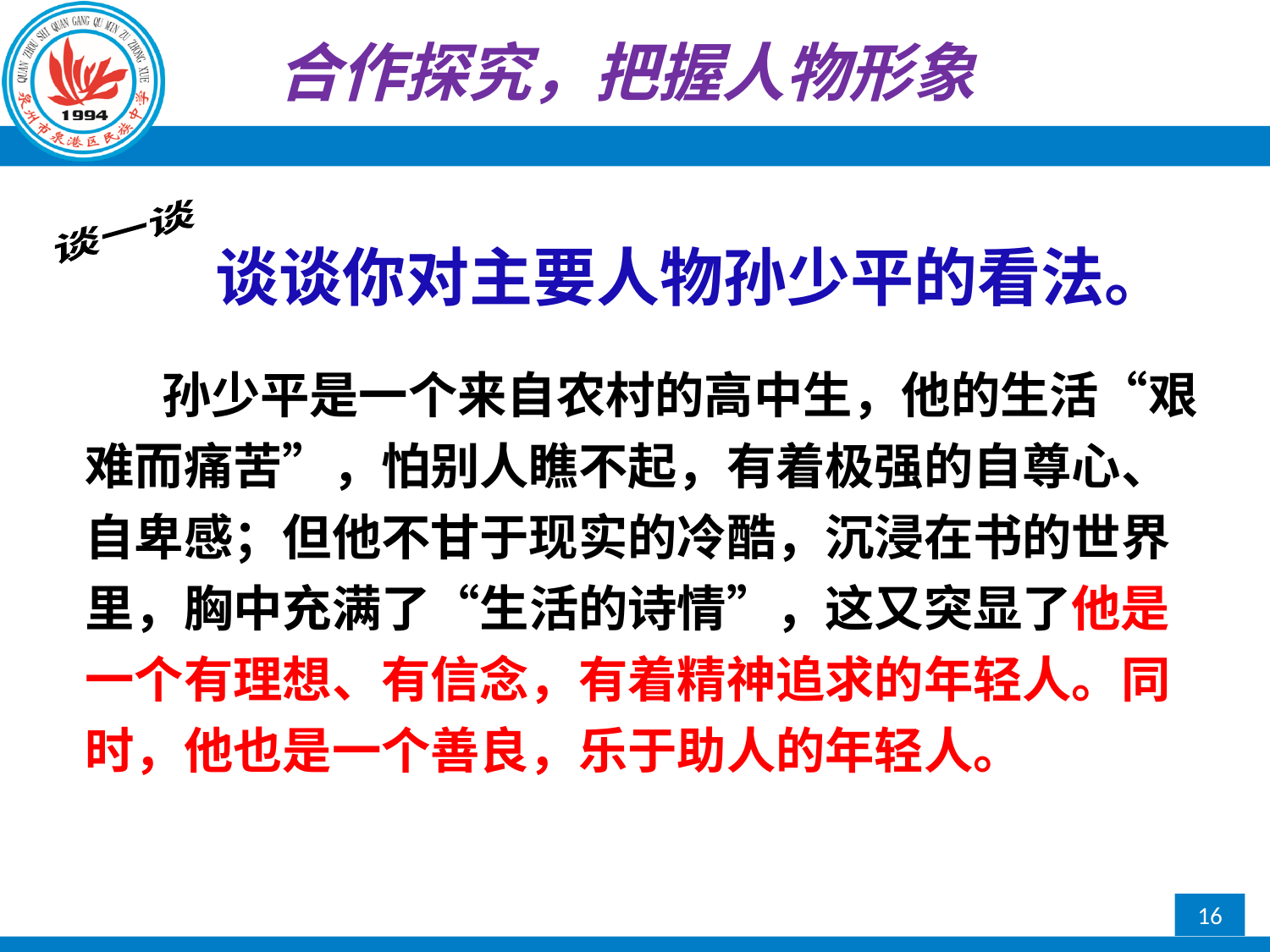

合作探究，把握人物形象
谈一谈
谈谈你对主要人物孙少平的看法。
          孙少平是一个来自农村的高中生，他的生活“艰难而痛苦”，怕别人瞧不起，有着极强的自尊心、自卑感；但他不甘于现实的冷酷，沉浸在书的世界里，胸中充满了“生活的诗情”，这又突显了他是一个有理想、有信念，有着精神追求的年轻人。同时，他也是一个善良，乐于助人的年轻人。